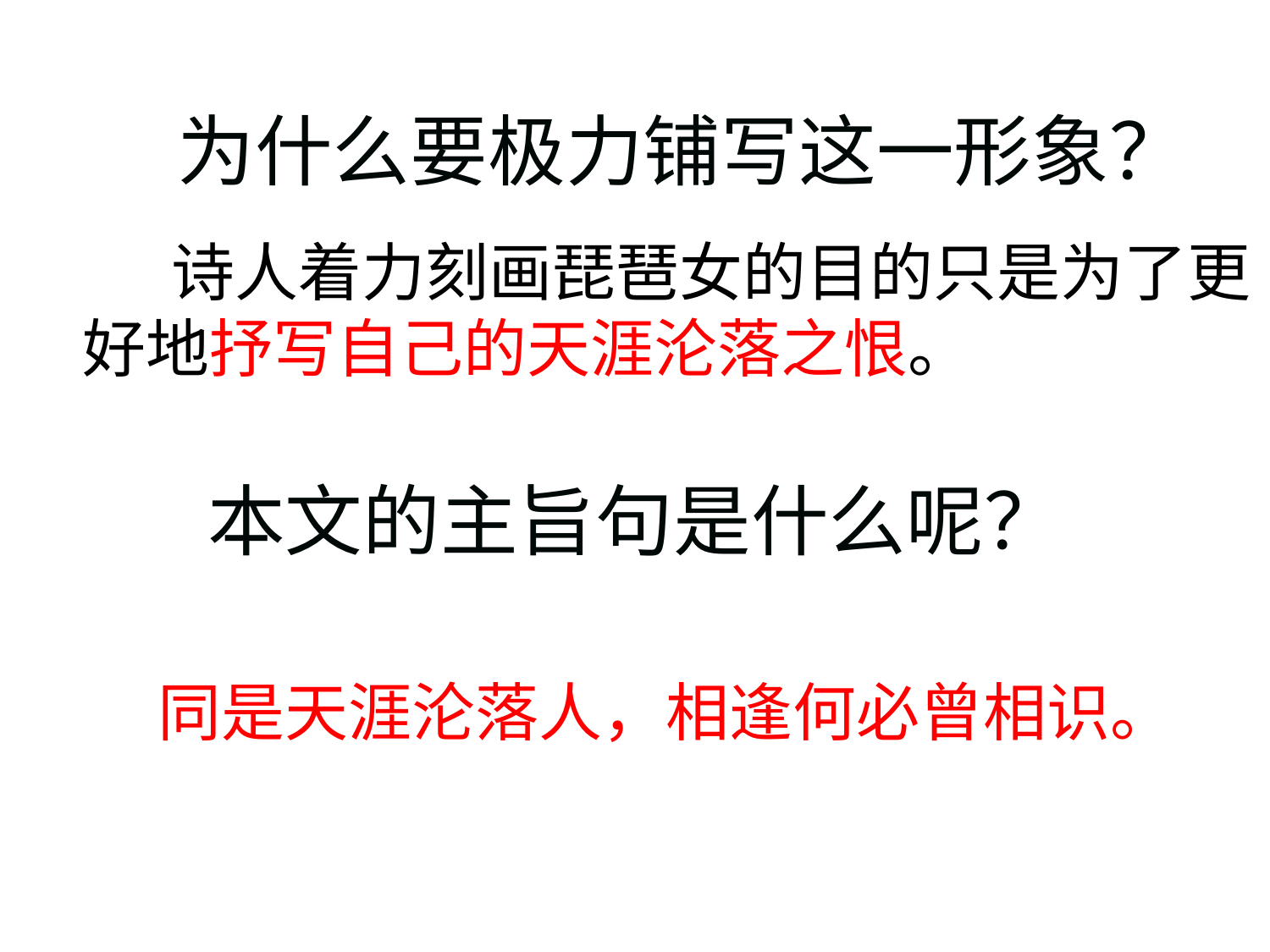

为什么要极力铺写这一形象？

       诗人着力刻画琵琶女的目的只是为了更好地抒写自己的天涯沦落之恨。

本文的主旨句是什么呢？

同是天涯沦落人，相逢何必曾相识。